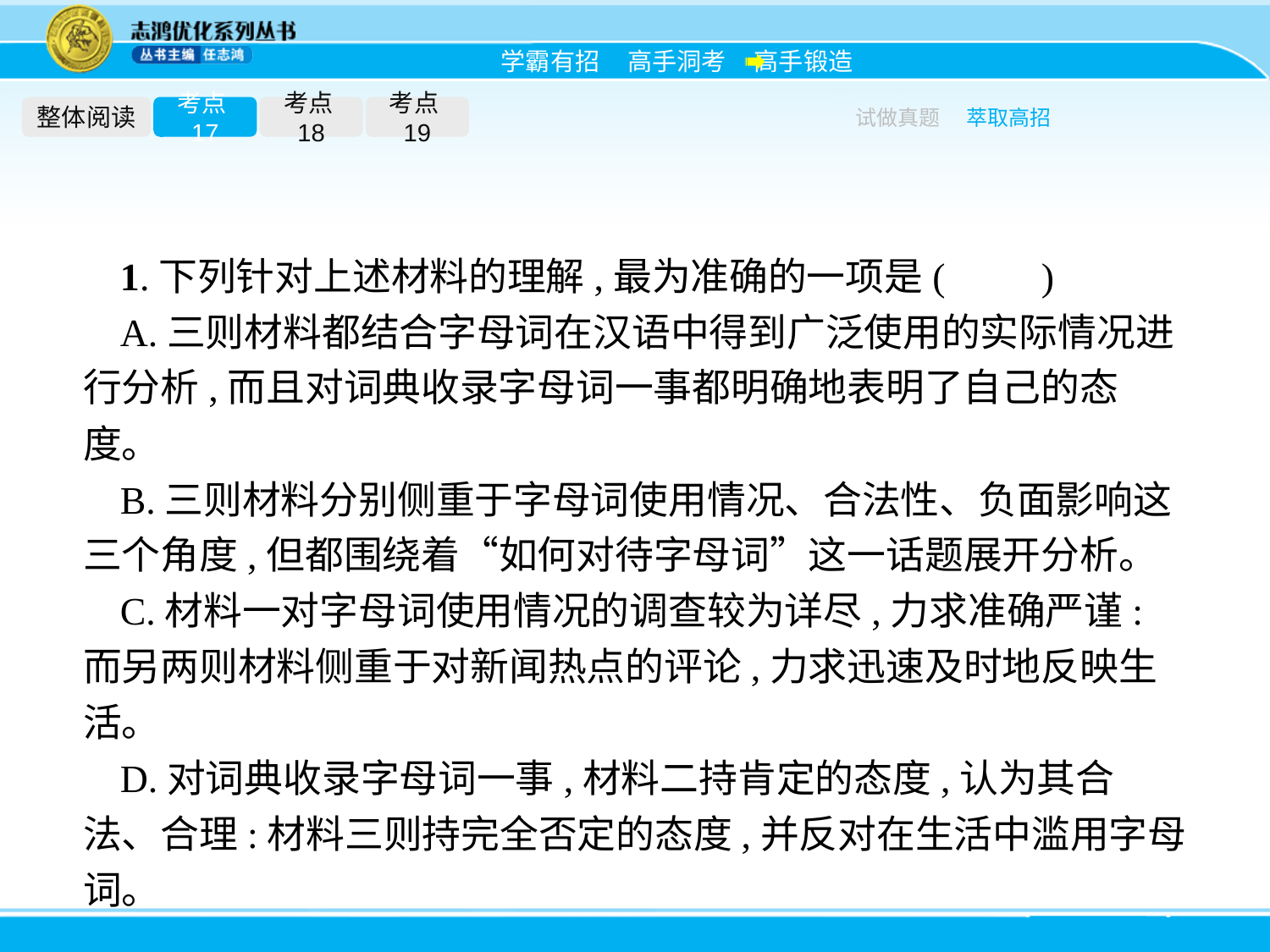

整体阅读
考点17
考点18
考点19
试做真题
萃取高招
1.下列针对上述材料的理解,最为准确的一项是(　　)
A.三则材料都结合字母词在汉语中得到广泛使用的实际情况进行分析,而且对词典收录字母词一事都明确地表明了自己的态度。
B.三则材料分别侧重于字母词使用情况、合法性、负面影响这三个角度,但都围绕着“如何对待字母词”这一话题展开分析。
C.材料一对字母词使用情况的调查较为详尽,力求准确严谨:而另两则材料侧重于对新闻热点的评论,力求迅速及时地反映生活。
D.对词典收录字母词一事,材料二持肯定的态度,认为其合法、合理:材料三则持完全否定的态度,并反对在生活中滥用字母词。